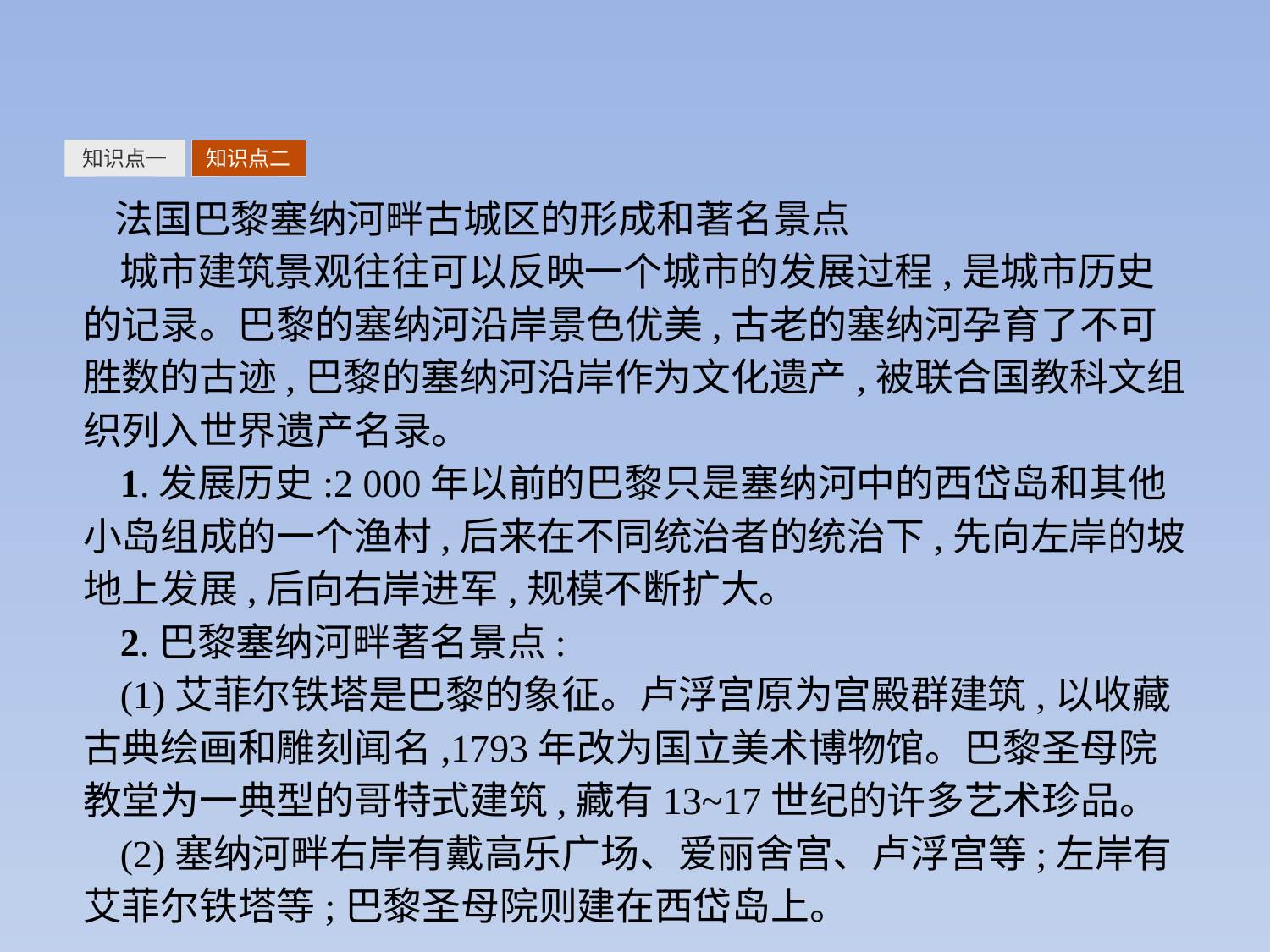

知识点一
知识点二
法国巴黎塞纳河畔古城区的形成和著名景点
城市建筑景观往往可以反映一个城市的发展过程,是城市历史的记录。巴黎的塞纳河沿岸景色优美,古老的塞纳河孕育了不可胜数的古迹,巴黎的塞纳河沿岸作为文化遗产,被联合国教科文组织列入世界遗产名录。
1.发展历史:2 000年以前的巴黎只是塞纳河中的西岱岛和其他小岛组成的一个渔村,后来在不同统治者的统治下,先向左岸的坡地上发展,后向右岸进军,规模不断扩大。
2.巴黎塞纳河畔著名景点:
(1)艾菲尔铁塔是巴黎的象征。卢浮宫原为宫殿群建筑,以收藏古典绘画和雕刻闻名,1793年改为国立美术博物馆。巴黎圣母院教堂为一典型的哥特式建筑,藏有13~17世纪的许多艺术珍品。
(2)塞纳河畔右岸有戴高乐广场、爱丽舍宫、卢浮宫等;左岸有艾菲尔铁塔等;巴黎圣母院则建在西岱岛上。